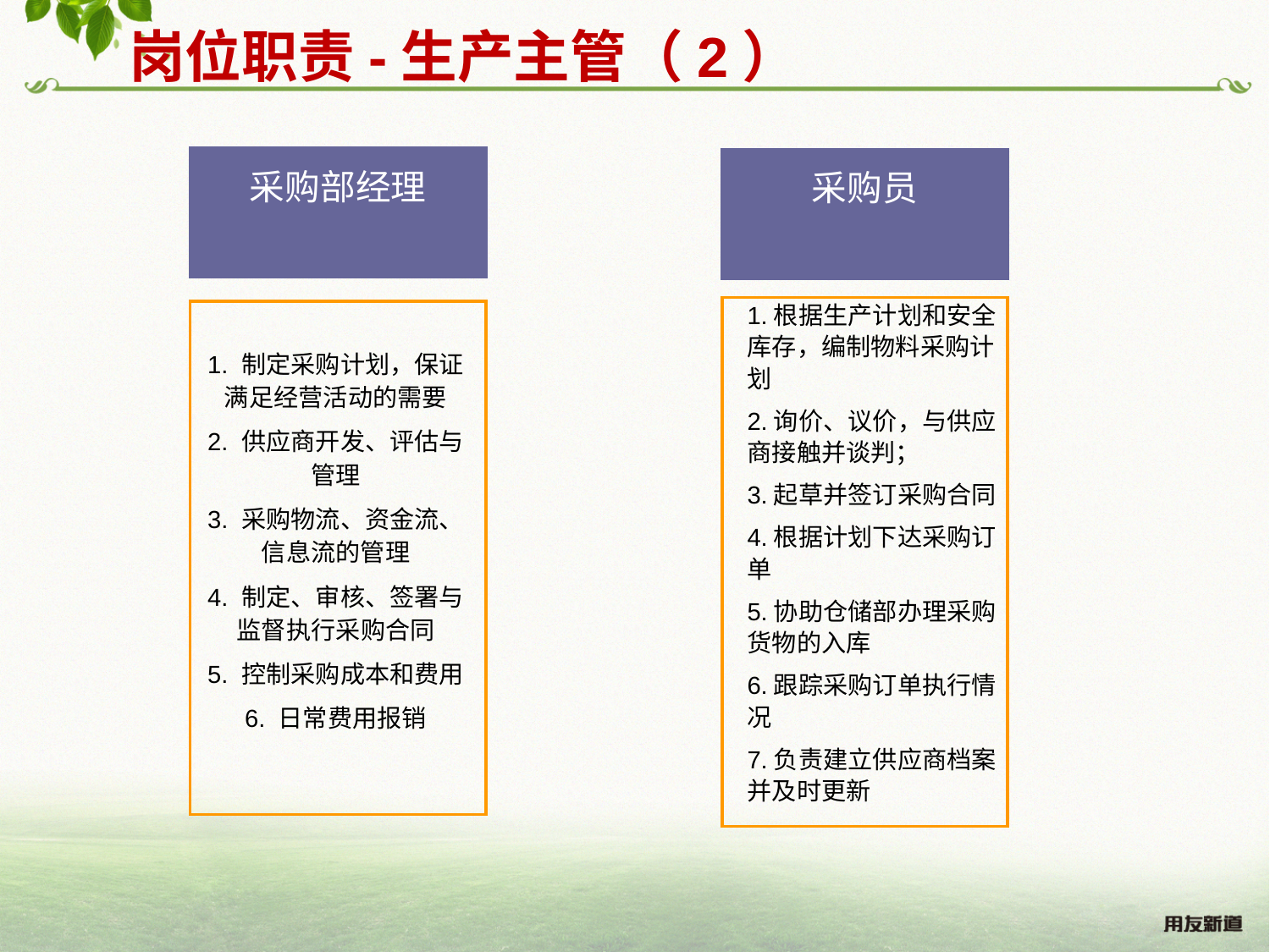

岗位职责-生产主管（2）
采购部经理

采购员
1.根据生产计划和安全库存，编制物料采购计划
2.询价、议价，与供应商接触并谈判；
3.起草并签订采购合同
4.根据计划下达采购订单
5.协助仓储部办理采购货物的入库
6.跟踪采购订单执行情况
7.负责建立供应商档案并及时更新
1. 制定采购计划，保证满足经营活动的需要
2. 供应商开发、评估与管理
3. 采购物流、资金流、信息流的管理
4. 制定、审核、签署与监督执行采购合同
5. 控制采购成本和费用
6. 日常费用报销